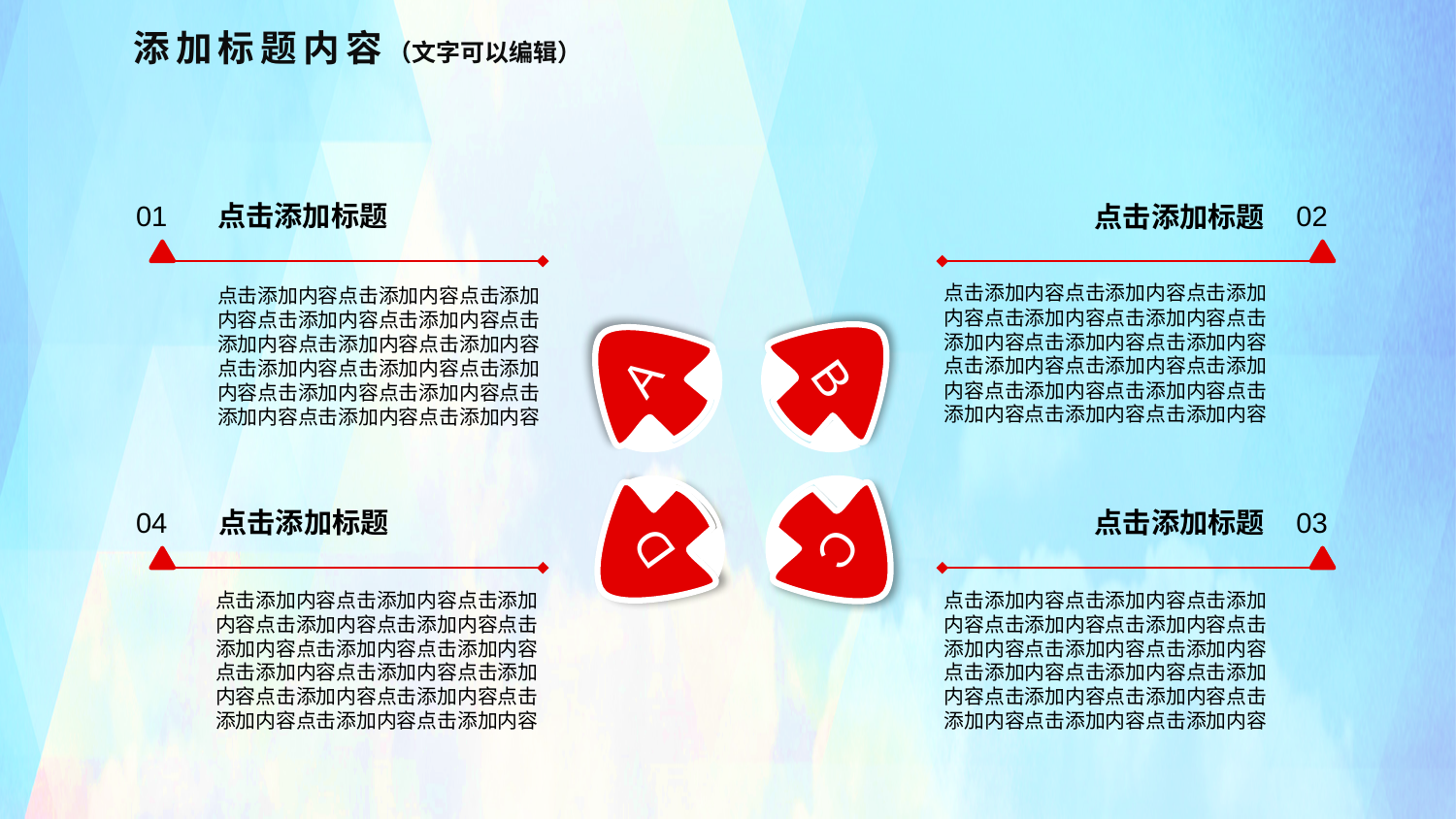

添加标题内容（文字可以编辑）
02
点击添加标题

点击添加内容点击添加内容点击添加内容点击添加内容点击添加内容点击添加内容点击添加内容点击添加内容点击添加内容点击添加内容点击添加内容点击添加内容点击添加内容点击添加内容点击添加内容点击添加内容
01
点击添加标题

点击添加内容点击添加内容点击添加内容点击添加内容点击添加内容点击添加内容点击添加内容点击添加内容点击添加内容点击添加内容点击添加内容点击添加内容点击添加内容点击添加内容点击添加内容点击添加内容

B

A

C

D
04
点击添加标题

点击添加内容点击添加内容点击添加内容点击添加内容点击添加内容点击添加内容点击添加内容点击添加内容点击添加内容点击添加内容点击添加内容点击添加内容点击添加内容点击添加内容点击添加内容点击添加内容
点击添加标题
03

点击添加内容点击添加内容点击添加内容点击添加内容点击添加内容点击添加内容点击添加内容点击添加内容点击添加内容点击添加内容点击添加内容点击添加内容点击添加内容点击添加内容点击添加内容点击添加内容